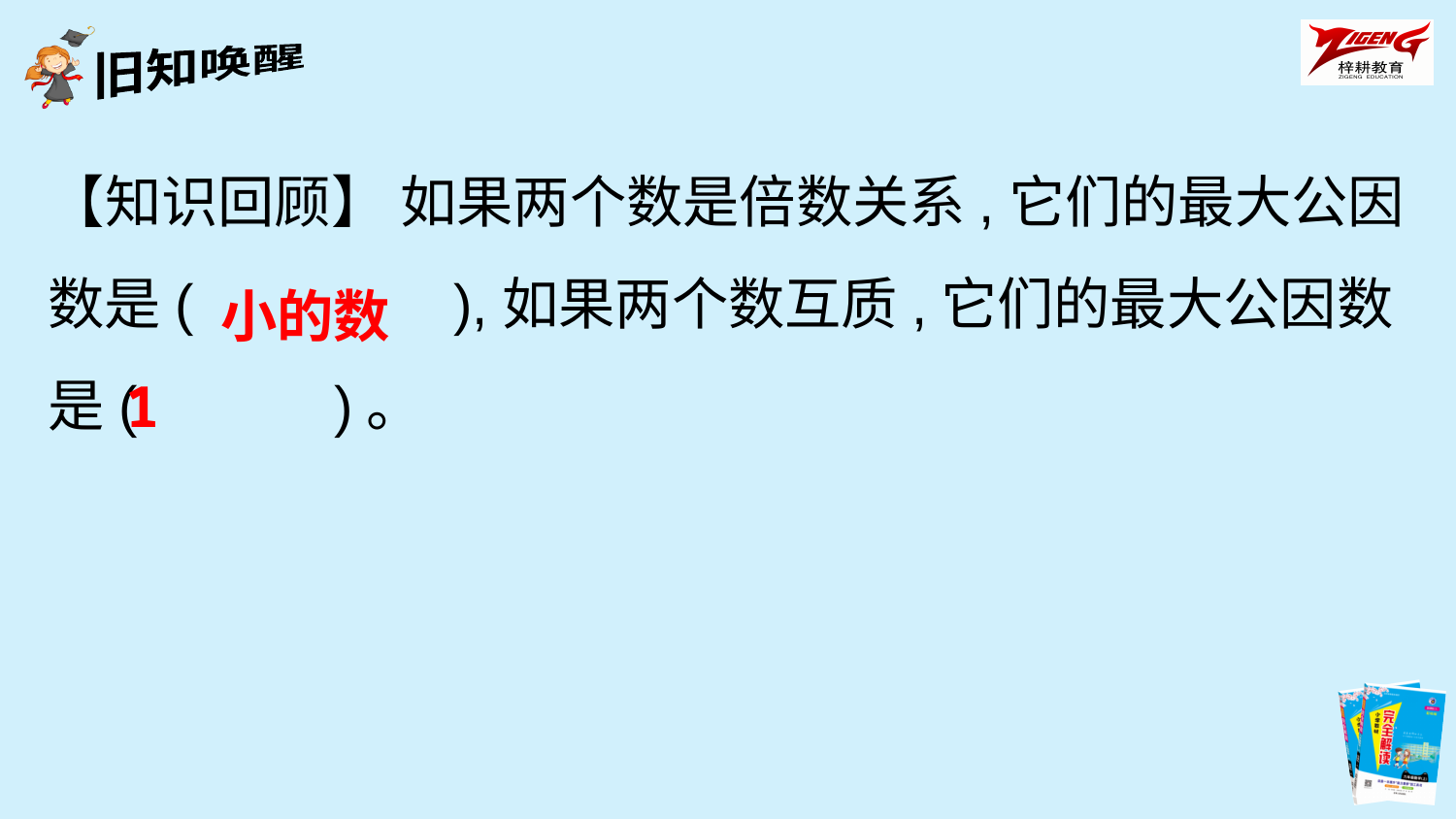

【知识回顾】 如果两个数是倍数关系,它们的最大公因数是(　　　     ),如果两个数互质,它们的最大公因数是(　　　)。
小的数
1